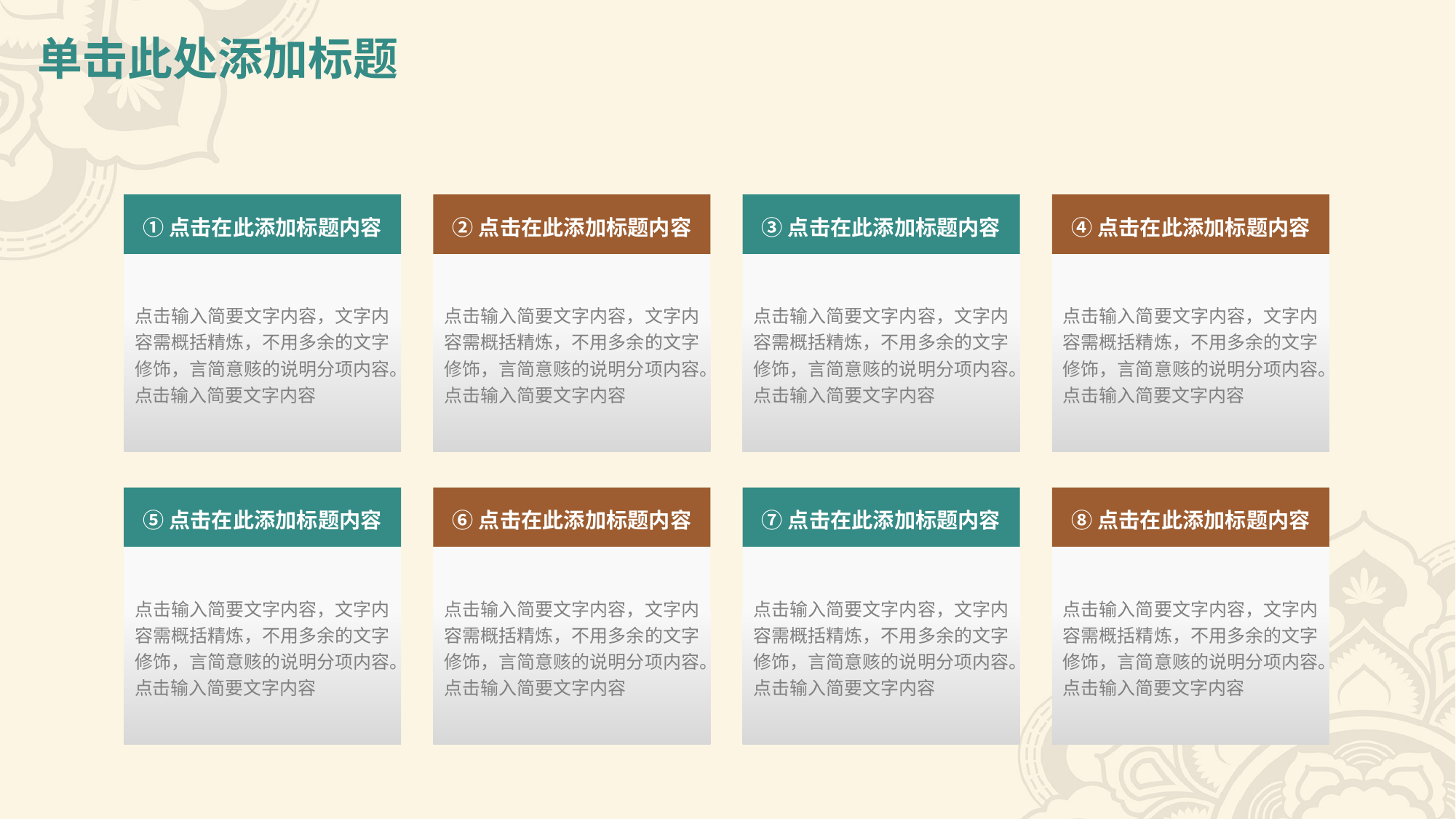

# 单击此处添加标题
①点击在此添加标题内容
点击输入简要文字内容，文字内容需概括精炼，不用多余的文字修饰，言简意赅的说明分项内容。点击输入简要文字内容
②点击在此添加标题内容
点击输入简要文字内容，文字内容需概括精炼，不用多余的文字修饰，言简意赅的说明分项内容。点击输入简要文字内容
③点击在此添加标题内容
点击输入简要文字内容，文字内容需概括精炼，不用多余的文字修饰，言简意赅的说明分项内容。点击输入简要文字内容
④点击在此添加标题内容
点击输入简要文字内容，文字内容需概括精炼，不用多余的文字修饰，言简意赅的说明分项内容。点击输入简要文字内容
⑤点击在此添加标题内容
点击输入简要文字内容，文字内容需概括精炼，不用多余的文字修饰，言简意赅的说明分项内容。点击输入简要文字内容
⑥点击在此添加标题内容
点击输入简要文字内容，文字内容需概括精炼，不用多余的文字修饰，言简意赅的说明分项内容。点击输入简要文字内容
⑦点击在此添加标题内容
点击输入简要文字内容，文字内容需概括精炼，不用多余的文字修饰，言简意赅的说明分项内容。点击输入简要文字内容
⑧点击在此添加标题内容
点击输入简要文字内容，文字内容需概括精炼，不用多余的文字修饰，言简意赅的说明分项内容。点击输入简要文字内容